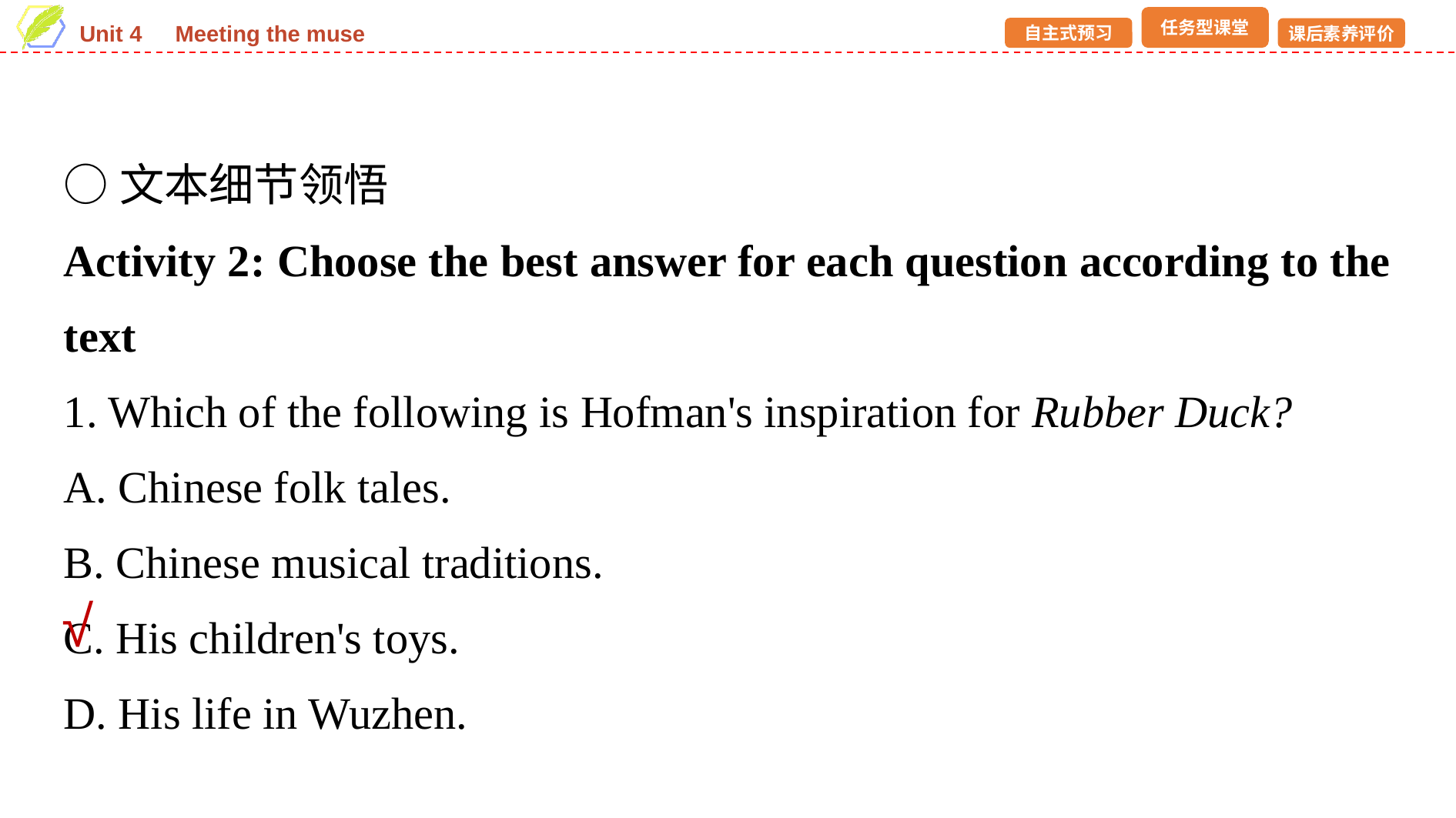

○文本细节领悟
Activity 2: Choose the best answer for each question according to the text
1. Which of the following is Hofman's inspiration for Rubber Duck?
A. Chinese folk tales.
B. Chinese musical traditions.
C. His children's toys.
D. His life in Wuzhen.
√